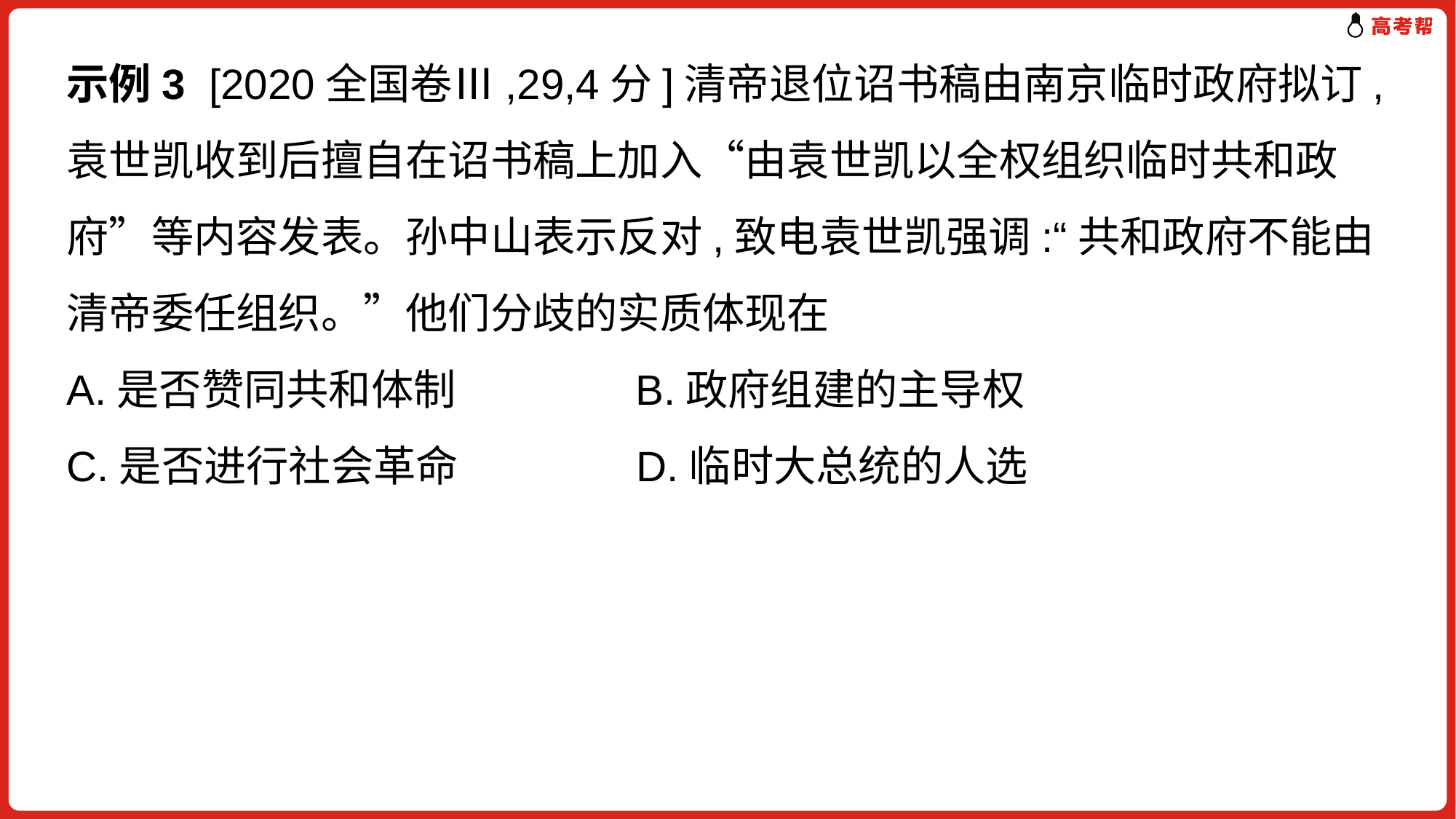

示例3  [2020全国卷Ⅲ,29,4分]清帝退位诏书稿由南京临时政府拟订,袁世凯收到后擅自在诏书稿上加入“由袁世凯以全权组织临时共和政府”等内容发表。孙中山表示反对,致电袁世凯强调:“共和政府不能由清帝委任组织。”他们分歧的实质体现在
A.是否赞同共和体制　　　　B.政府组建的主导权
C.是否进行社会革命	             D.临时大总统的人选